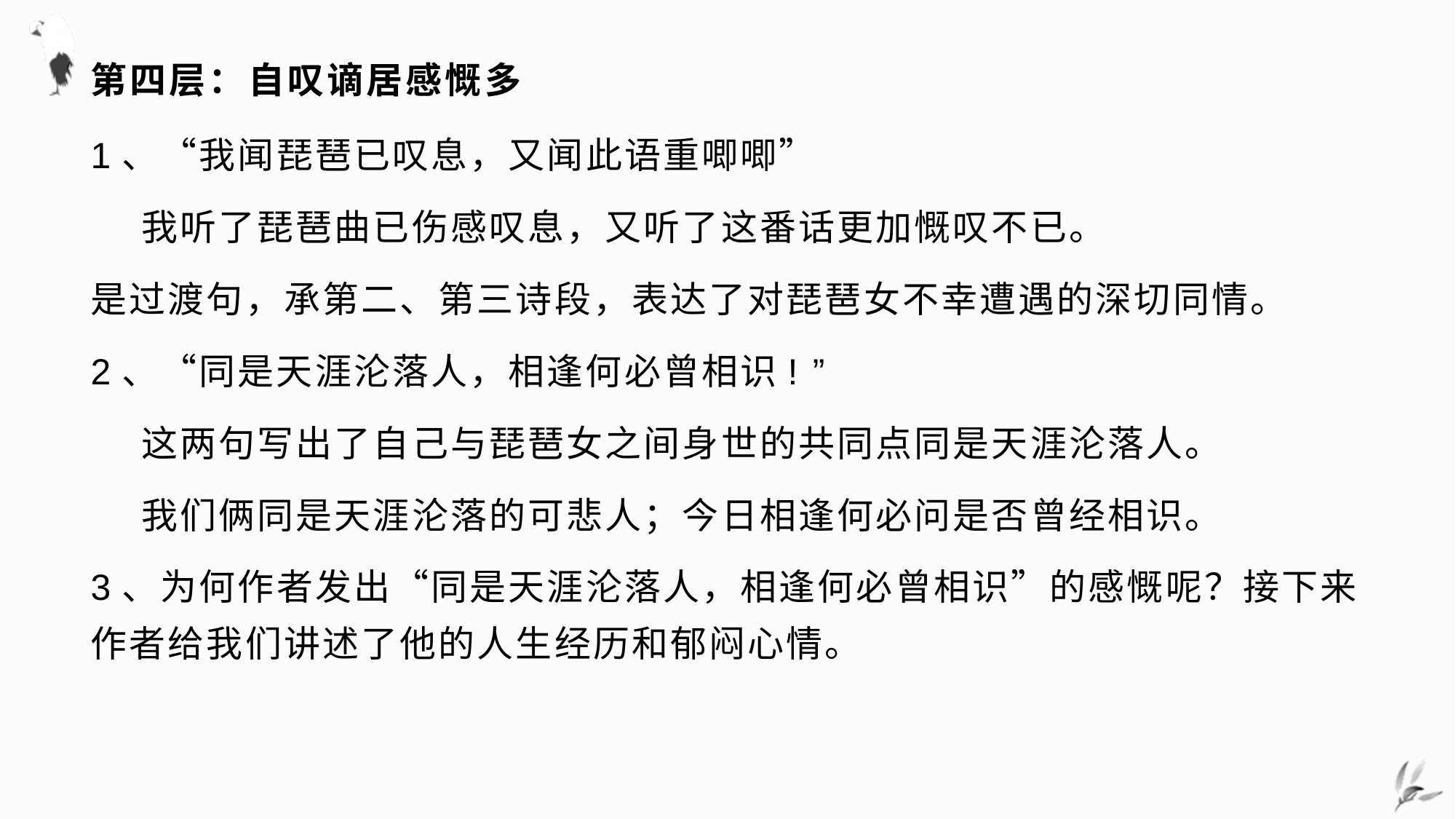

# 第四层：自叹谪居感慨多
1、“我闻琵琶已叹息，又闻此语重唧唧”
    我听了琵琶曲已伤感叹息，又听了这番话更加慨叹不已。
是过渡句，承第二、第三诗段，表达了对琵琶女不幸遭遇的深切同情。
2、“同是天涯沦落人，相逢何必曾相识! ”
    这两句写出了自己与琵琶女之间身世的共同点同是天涯沦落人。
    我们俩同是天涯沦落的可悲人；今日相逢何必问是否曾经相识。
3、为何作者发出“同是天涯沦落人，相逢何必曾相识”的感慨呢？接下来作者给我们讲述了他的人生经历和郁闷心情。